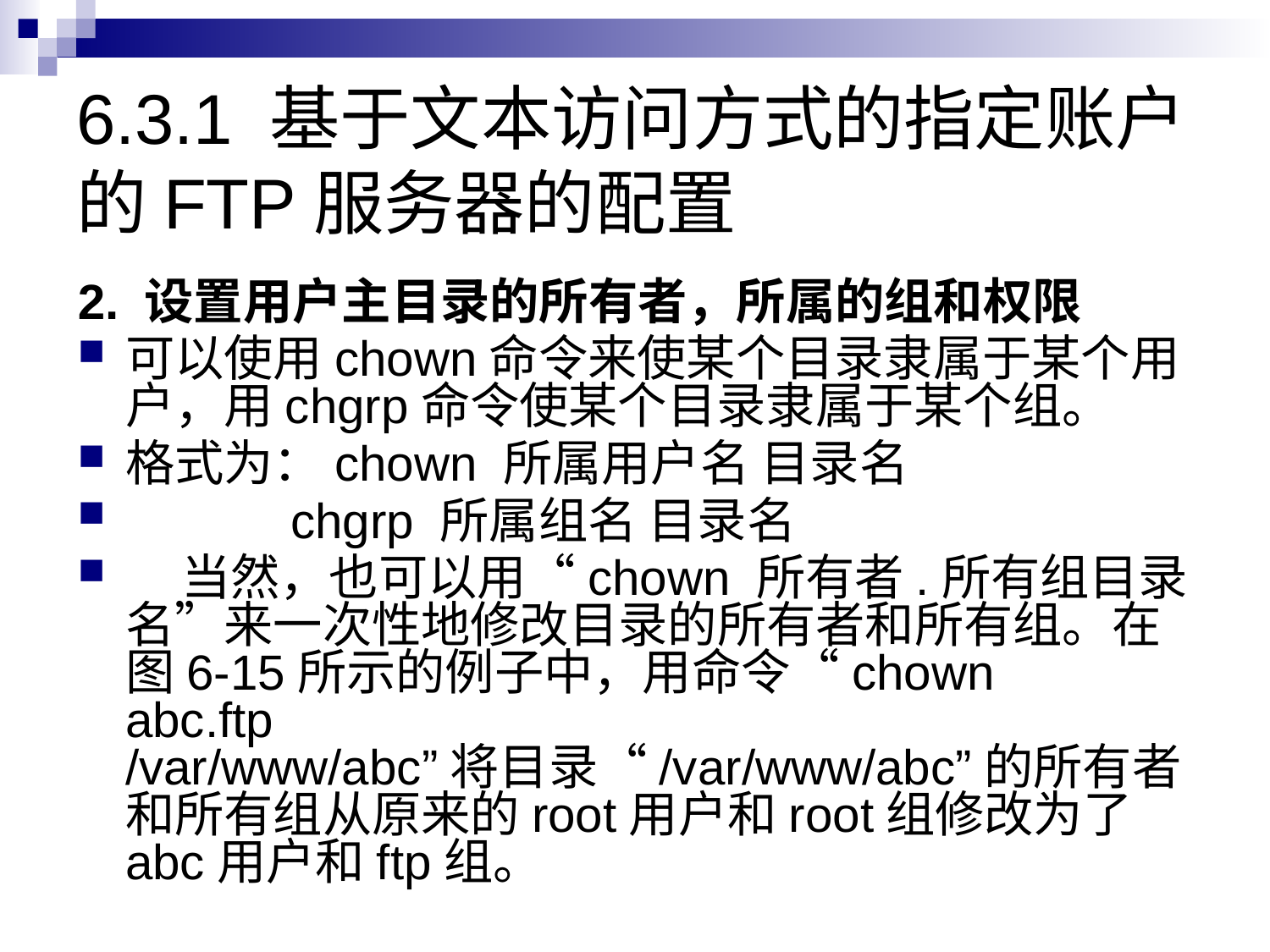

# 6.3.1 基于文本访问方式的指定账户的FTP服务器的配置
2. 设置用户主目录的所有者，所属的组和权限
可以使用chown命令来使某个目录隶属于某个用户，用chgrp命令使某个目录隶属于某个组。
格式为：chown 所属用户名 目录名
            chgrp 所属组名 目录名
    当然，也可以用“chown 所有者.所有组目录名”来一次性地修改目录的所有者和所有组。在图6-15所示的例子中，用命令“chown abc.ftp /var/www/abc”将目录“/var/www/abc”的所有者和所有组从原来的root用户和root组修改为了abc用户和ftp组。